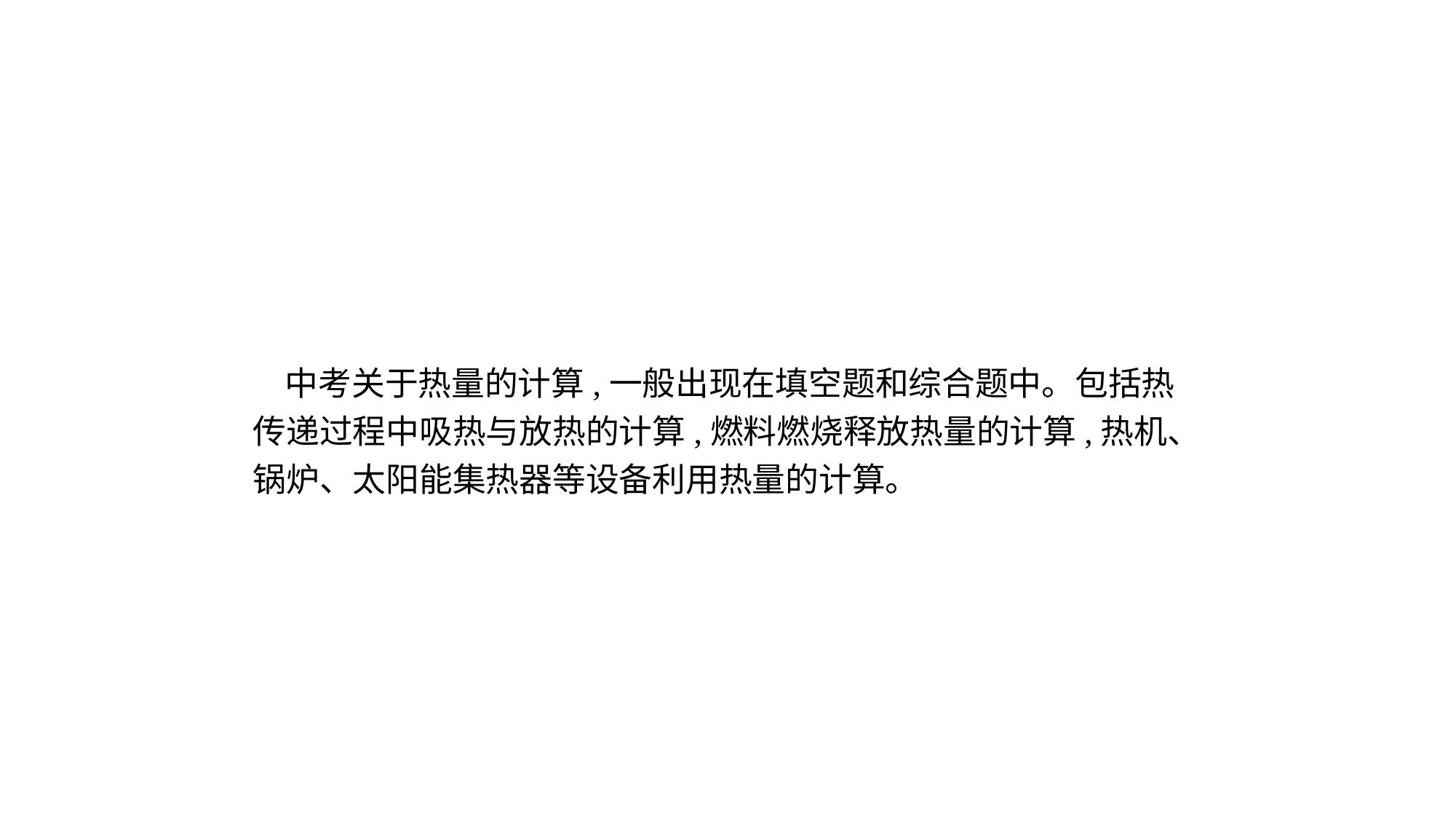

中考关于热量的计算,一般出现在填空题和综合题中。包括热传递过程中吸热与放热的计算,燃料燃烧释放热量的计算,热机、锅炉、太阳能集热器等设备利用热量的计算。